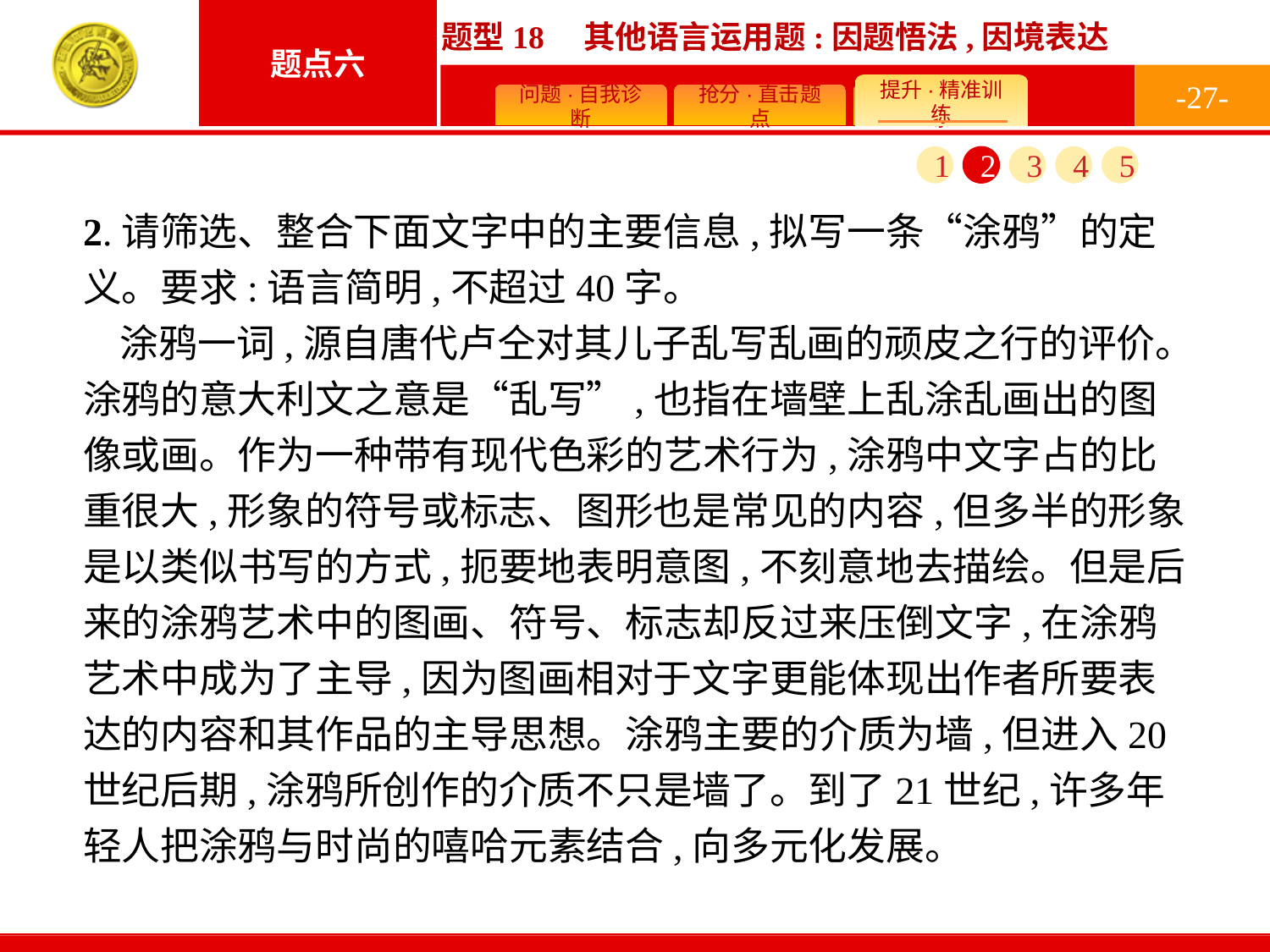

-27-
1
2
3
4
5
2.请筛选、整合下面文字中的主要信息,拟写一条“涂鸦”的定义。要求:语言简明,不超过40字。
涂鸦一词,源自唐代卢仝对其儿子乱写乱画的顽皮之行的评价。涂鸦的意大利文之意是“乱写”,也指在墙壁上乱涂乱画出的图像或画。作为一种带有现代色彩的艺术行为,涂鸦中文字占的比重很大,形象的符号或标志、图形也是常见的内容,但多半的形象是以类似书写的方式,扼要地表明意图,不刻意地去描绘。但是后来的涂鸦艺术中的图画、符号、标志却反过来压倒文字,在涂鸦艺术中成为了主导,因为图画相对于文字更能体现出作者所要表达的内容和其作品的主导思想。涂鸦主要的介质为墙,但进入20世纪后期,涂鸦所创作的介质不只是墙了。到了21世纪,许多年轻人把涂鸦与时尚的嘻哈元素结合,向多元化发展。